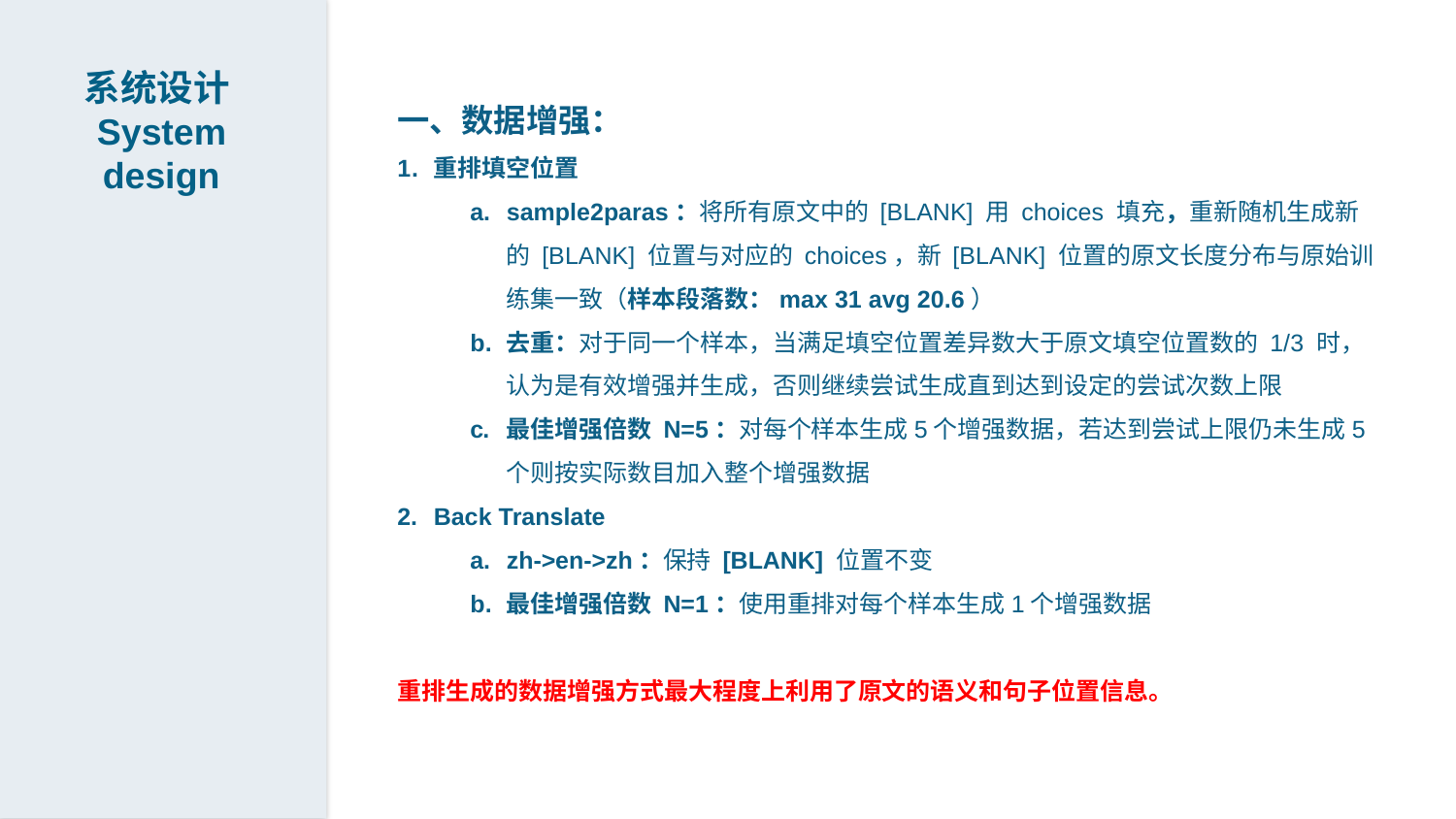

系统设计System design
一、数据增强：
重排填空位置
sample2paras：将所有原文中的 [BLANK] 用 choices 填充，重新随机生成新的 [BLANK] 位置与对应的 choices，新 [BLANK] 位置的原文长度分布与原始训练集一致（样本段落数：max 31 avg 20.6）
去重：对于同一个样本，当满足填空位置差异数大于原文填空位置数的 1/3 时，认为是有效增强并生成，否则继续尝试生成直到达到设定的尝试次数上限
最佳增强倍数 N=5：对每个样本生成5个增强数据，若达到尝试上限仍未生成5个则按实际数目加入整个增强数据
Back Translate
zh->en->zh：保持 [BLANK] 位置不变
最佳增强倍数 N=1：使用重排对每个样本生成1个增强数据

重排生成的数据增强方式最大程度上利用了原文的语义和句子位置信息。